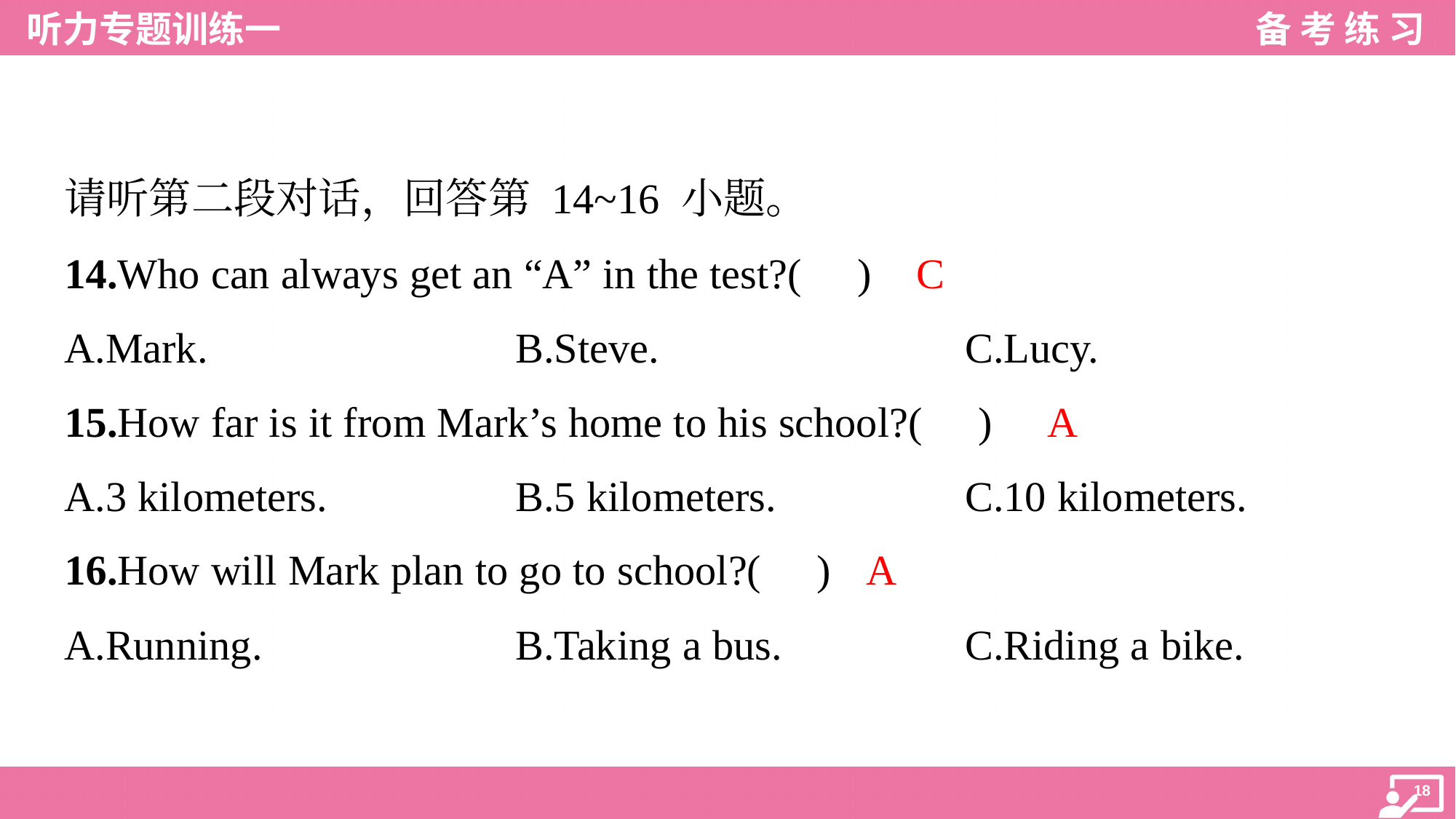

请听第二段对话，回答第 14~16 小题。
C
14.Who can always get an “A” in the test?(     )
A.Mark.	B.Steve.	C.Lucy.
A
15.How far is it from Mark’s home to his school?(     )
A.3 kilometers.	B.5 kilometers.	C.10 kilometers.
A
16.How will Mark plan to go to school?(     )
A.Running.	B.Taking a bus.	C.Riding a bike.